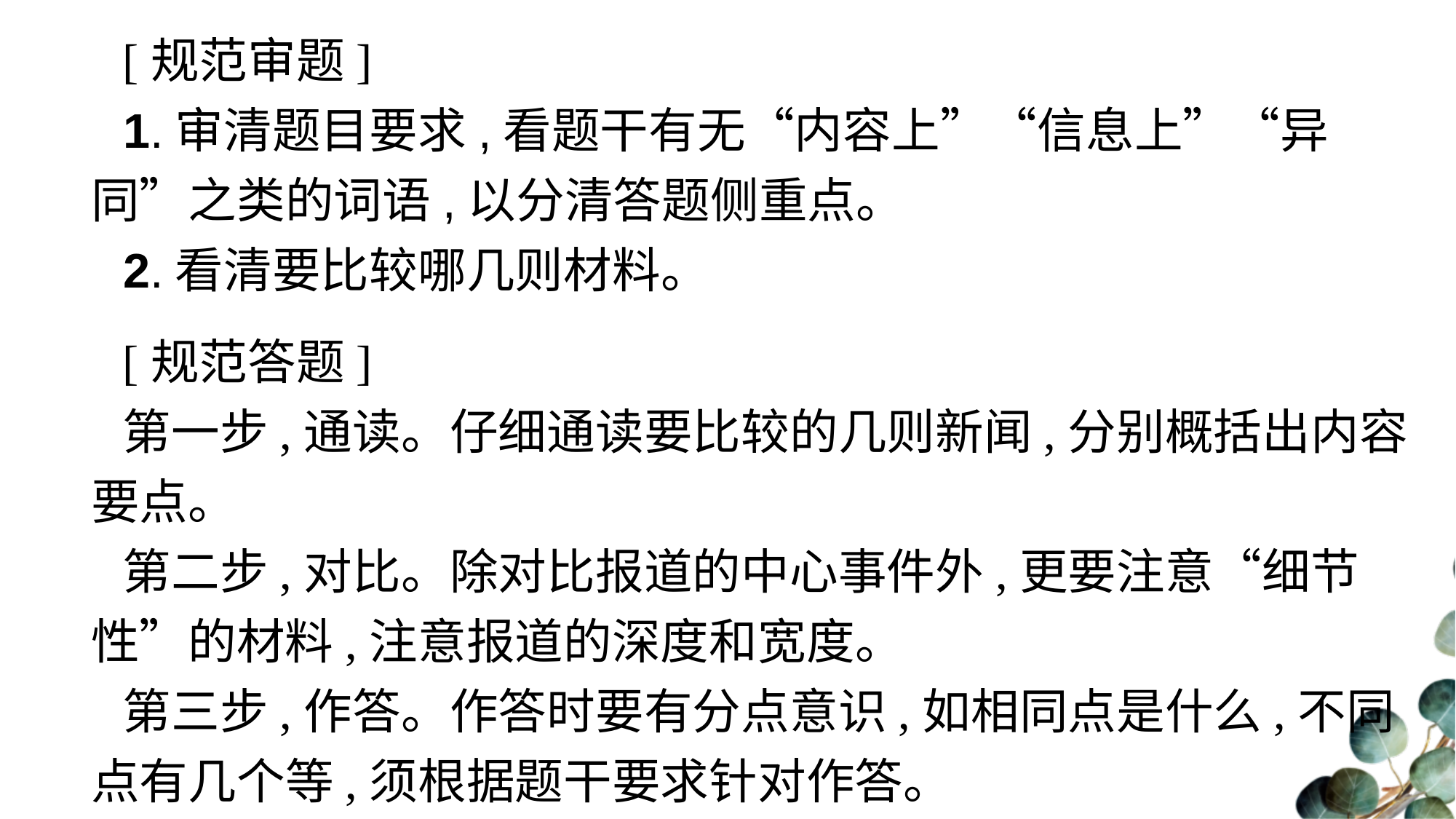

[规范审题]
1.审清题目要求,看题干有无“内容上”“信息上”“异同”之类的词语,以分清答题侧重点。
2.看清要比较哪几则材料。
[规范答题]
第一步,通读。仔细通读要比较的几则新闻,分别概括出内容要点。
第二步,对比。除对比报道的中心事件外,更要注意“细节性”的材料,注意报道的深度和宽度。
第三步,作答。作答时要有分点意识,如相同点是什么,不同点有几个等,须根据题干要求针对作答。